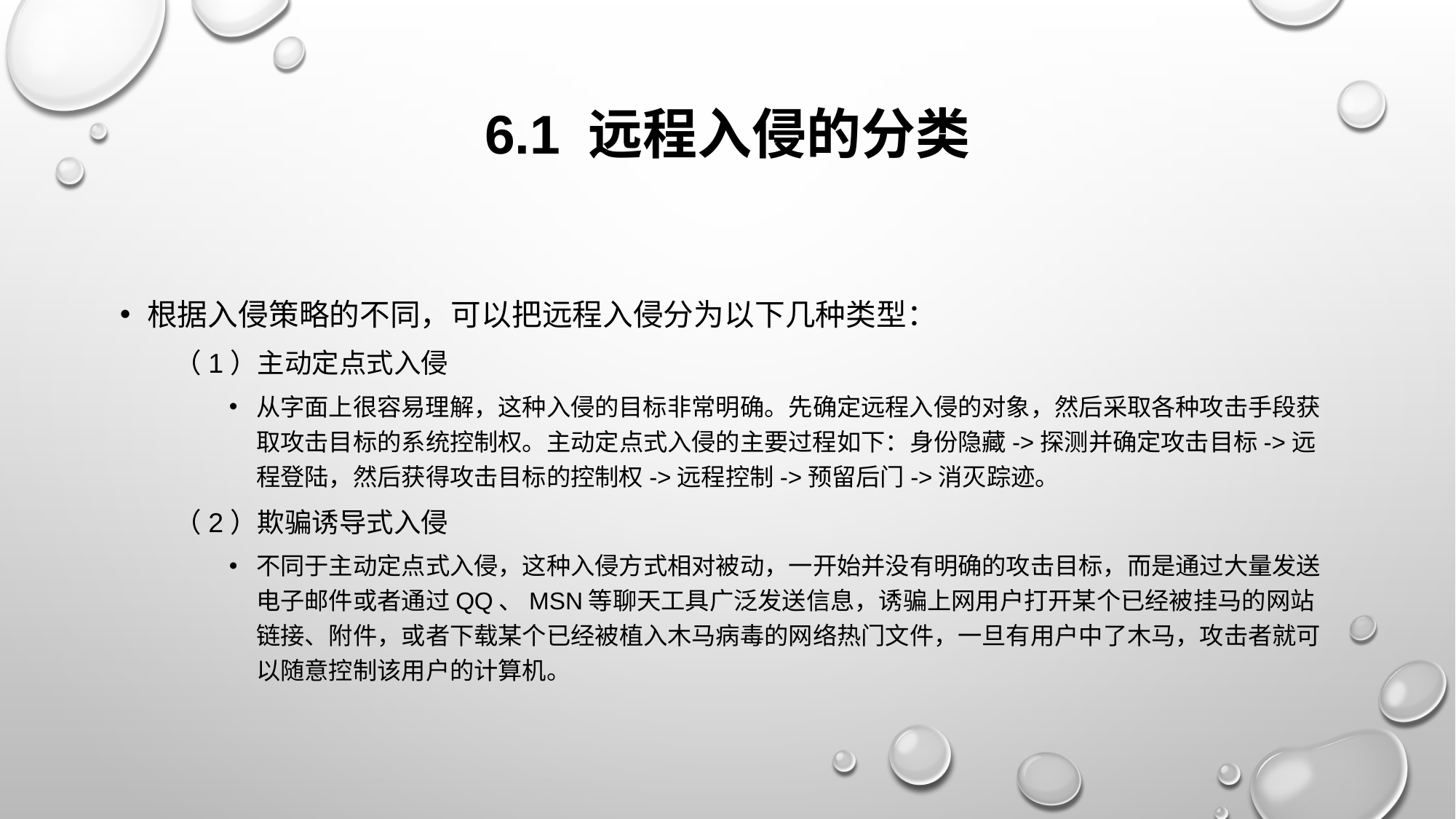

# 6.1 远程入侵的分类
根据入侵策略的不同，可以把远程入侵分为以下几种类型：
（1）主动定点式入侵
从字面上很容易理解，这种入侵的目标非常明确。先确定远程入侵的对象，然后采取各种攻击手段获取攻击目标的系统控制权。主动定点式入侵的主要过程如下：身份隐藏->探测并确定攻击目标->远程登陆，然后获得攻击目标的控制权->远程控制->预留后门->消灭踪迹。
（2）欺骗诱导式入侵
不同于主动定点式入侵，这种入侵方式相对被动，一开始并没有明确的攻击目标，而是通过大量发送电子邮件或者通过QQ、MSN等聊天工具广泛发送信息，诱骗上网用户打开某个已经被挂马的网站链接、附件，或者下载某个已经被植入木马病毒的网络热门文件，一旦有用户中了木马，攻击者就可以随意控制该用户的计算机。